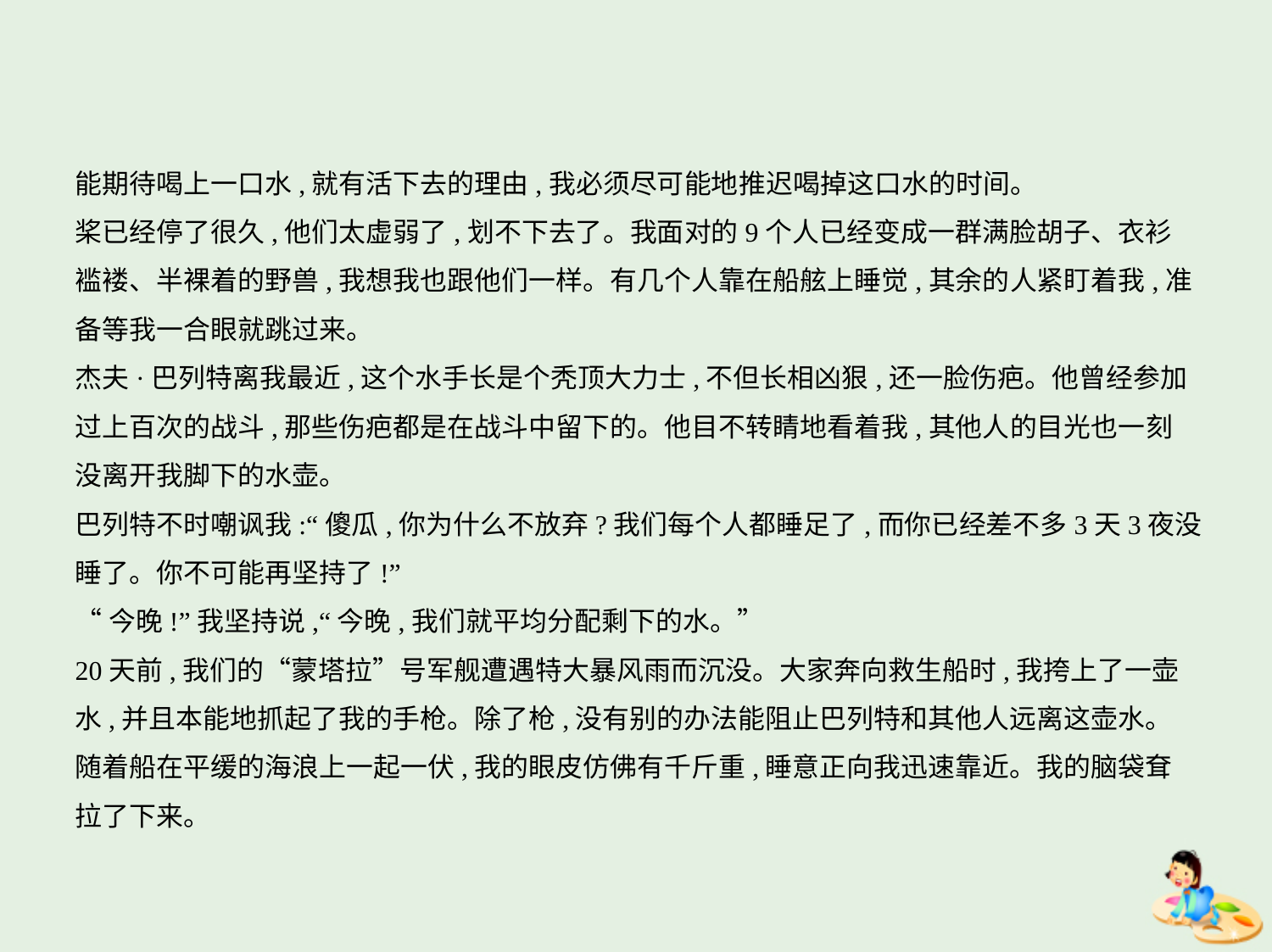

能期待喝上一口水,就有活下去的理由,我必须尽可能地推迟喝掉这口水的时间。
桨已经停了很久,他们太虚弱了,划不下去了。我面对的9个人已经变成一群满脸胡子、衣衫
褴褛、半裸着的野兽,我想我也跟他们一样。有几个人靠在船舷上睡觉,其余的人紧盯着我,准
备等我一合眼就跳过来。
杰夫·巴列特离我最近,这个水手长是个秃顶大力士,不但长相凶狠,还一脸伤疤。他曾经参加
过上百次的战斗,那些伤疤都是在战斗中留下的。他目不转睛地看着我,其他人的目光也一刻
没离开我脚下的水壶。
巴列特不时嘲讽我:“傻瓜,你为什么不放弃?我们每个人都睡足了,而你已经差不多3天3夜没
睡了。你不可能再坚持了!”
“今晚!”我坚持说,“今晚,我们就平均分配剩下的水。”
20天前,我们的“蒙塔拉”号军舰遭遇特大暴风雨而沉没。大家奔向救生船时,我挎上了一壶
水,并且本能地抓起了我的手枪。除了枪,没有别的办法能阻止巴列特和其他人远离这壶水。
随着船在平缓的海浪上一起一伏,我的眼皮仿佛有千斤重,睡意正向我迅速靠近。我的脑袋耷
拉了下来。